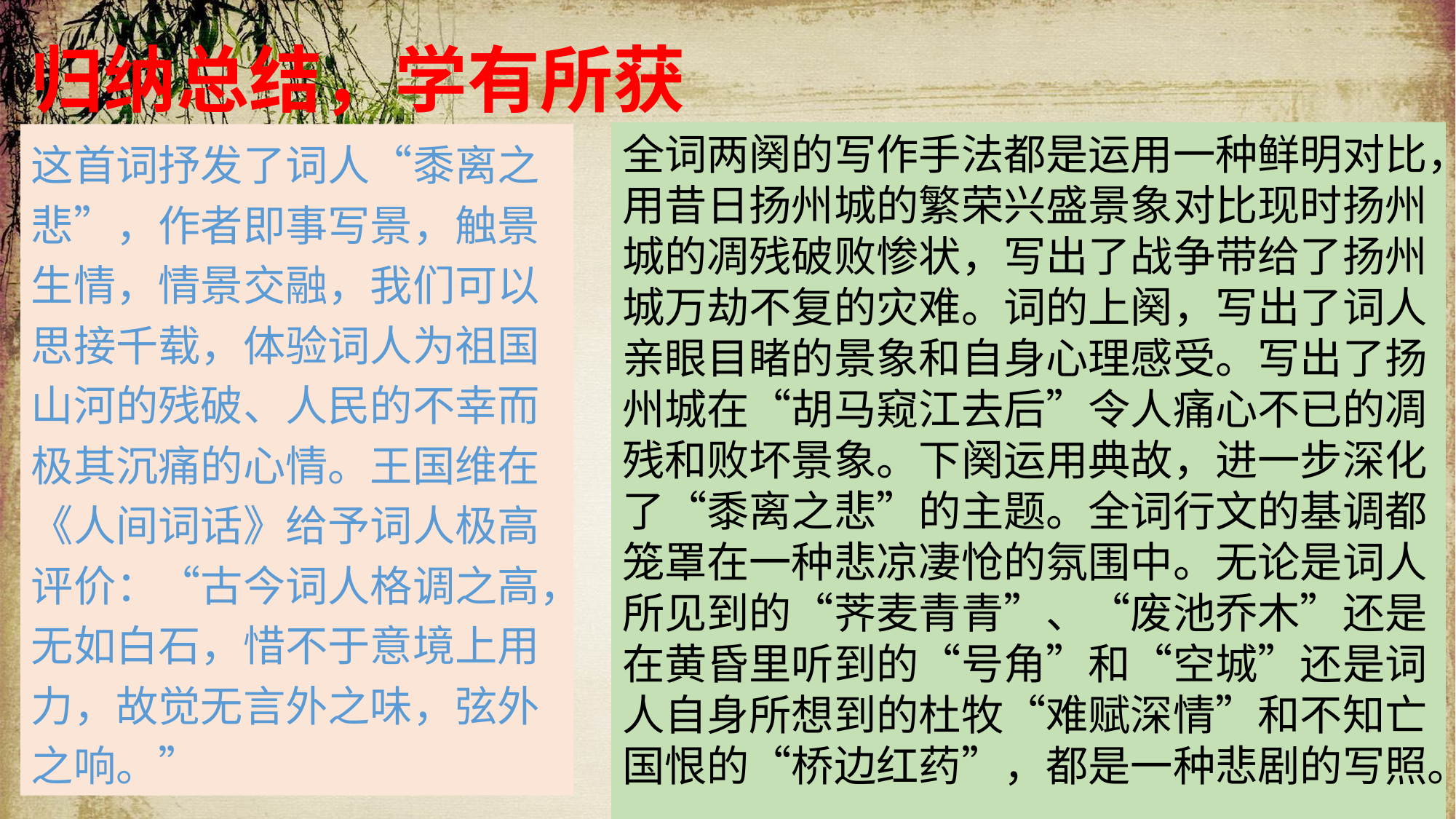

归纳总结，学有所获
全词两阕的写作手法都是运用一种鲜明对比，用昔日扬州城的繁荣兴盛景象对比现时扬州城的凋残破败惨状，写出了战争带给了扬州城万劫不复的灾难。词的上阕，写出了词人亲眼目睹的景象和自身心理感受。写出了扬州城在“胡马窥江去后”令人痛心不已的凋残和败坏景象。下阕运用典故，进一步深化了“黍离之悲”的主题。全词行文的基调都笼罩在一种悲凉凄怆的氛围中。无论是词人所见到的“荠麦青青”、“废池乔木”还是在黄昏里听到的“号角”和“空城”还是词人自身所想到的杜牧“难赋深情”和不知亡国恨的“桥边红药”，都是一种悲剧的写照。
这首词抒发了词人“黍离之悲”，作者即事写景，触景生情，情景交融，我们可以思接千载，体验词人为祖国山河的残破、人民的不幸而极其沉痛的心情。王国维在《人间词话》给予词人极高评价：“古今词人格调之高，无如白石，惜不于意境上用力，故觉无言外之味，弦外之响。”